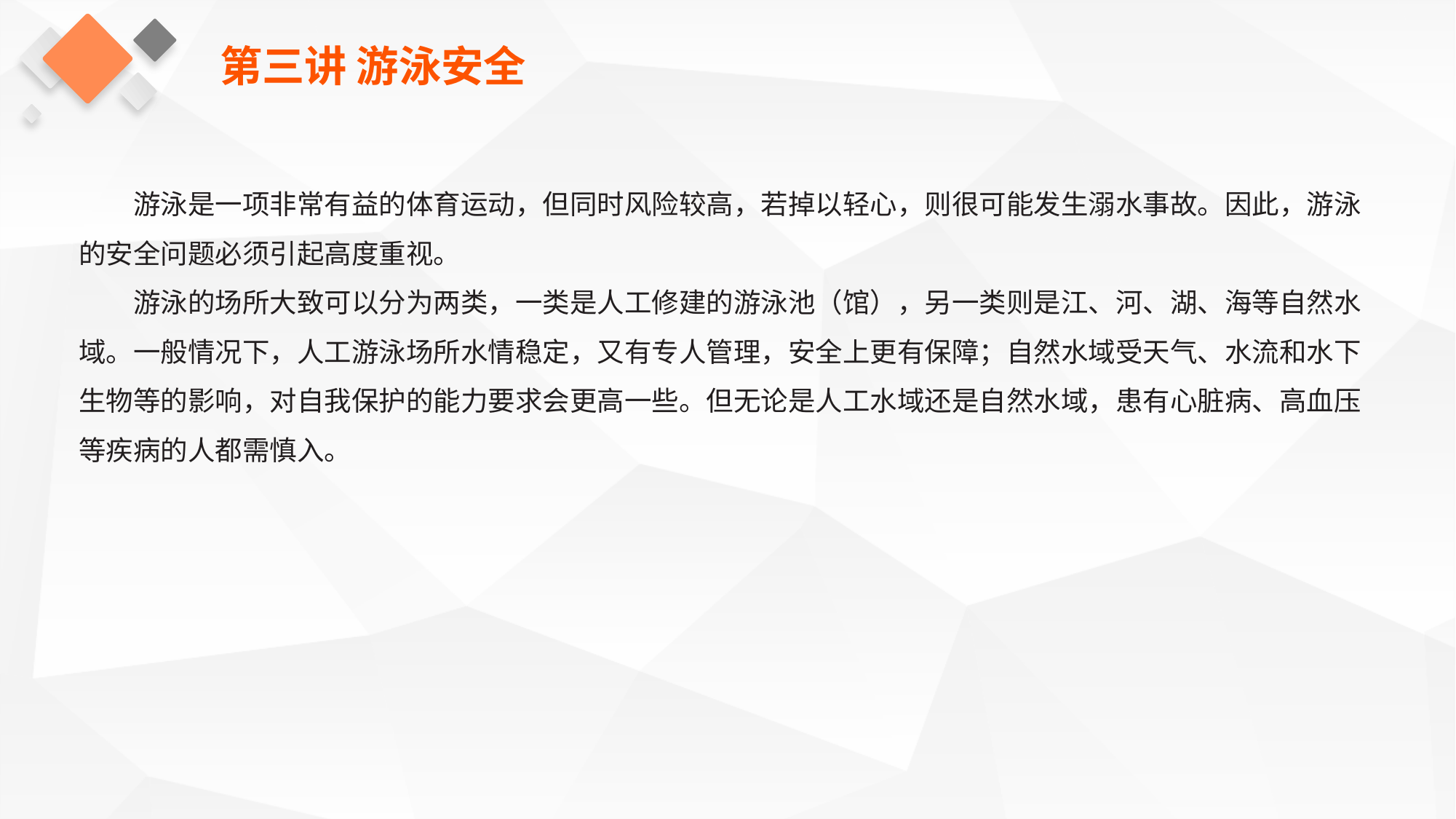

第三讲 游泳安全
游泳是一项非常有益的体育运动，但同时风险较高，若掉以轻心，则很可能发生溺水事故。因此，游泳的安全问题必须引起高度重视。
游泳的场所大致可以分为两类，一类是人工修建的游泳池（馆），另一类则是江、河、湖、海等自然水域。一般情况下，人工游泳场所水情稳定，又有专人管理，安全上更有保障；自然水域受天气、水流和水下生物等的影响，对自我保护的能力要求会更高一些。但无论是人工水域还是自然水域，患有心脏病、高血压等疾病的人都需慎入。